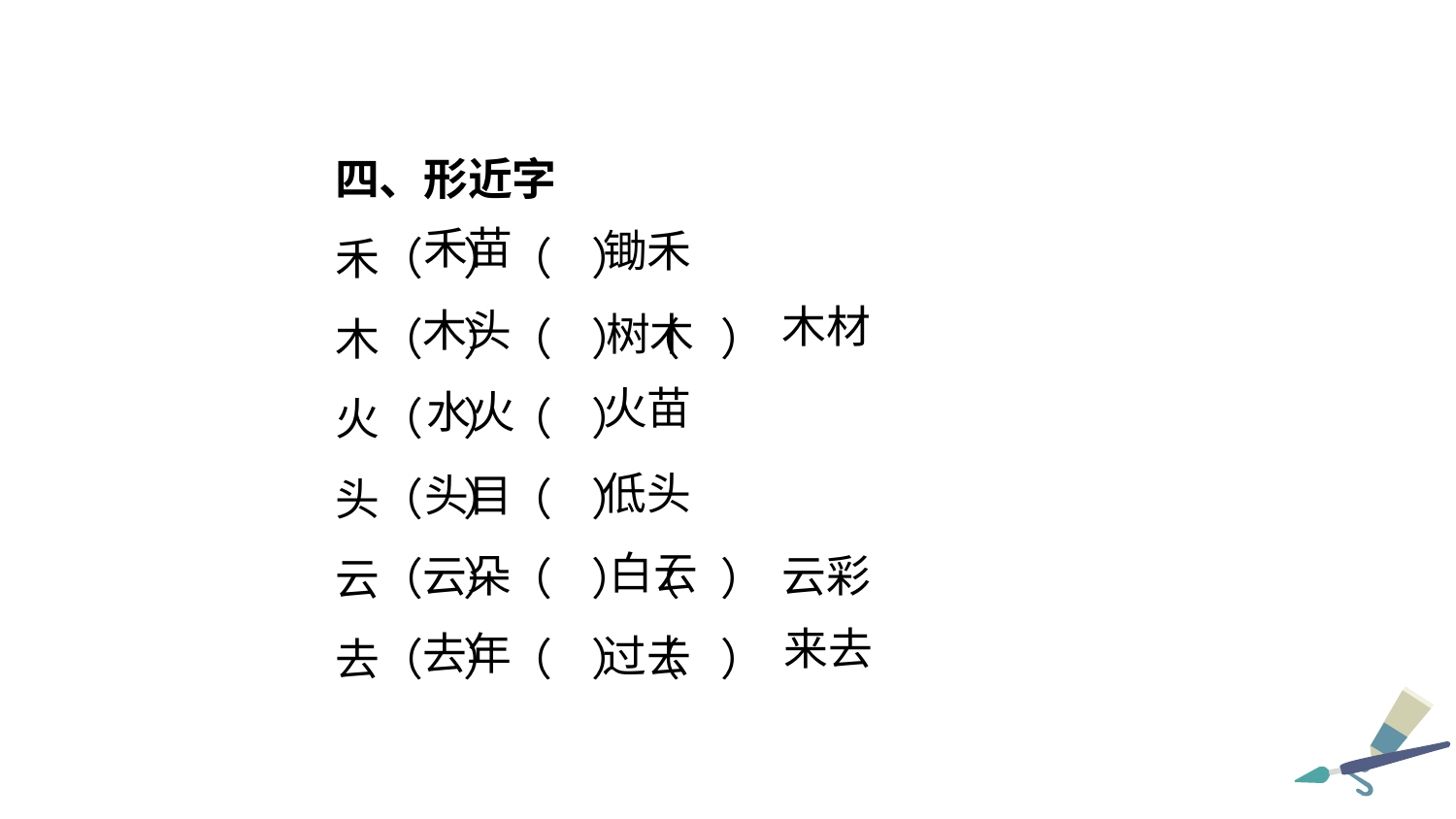

四、形近字
禾（    ）（    ）
木（    ）（    ）（    ）
火（    ）（    ）
头（    ）（    ）
云（    ）（    ）（    ）
去（    ）（    ）（    ）
禾苗
锄禾
木材
木头
树木
火苗
水火
低头
头目
白云
云彩
云朵
来去
去年
过去